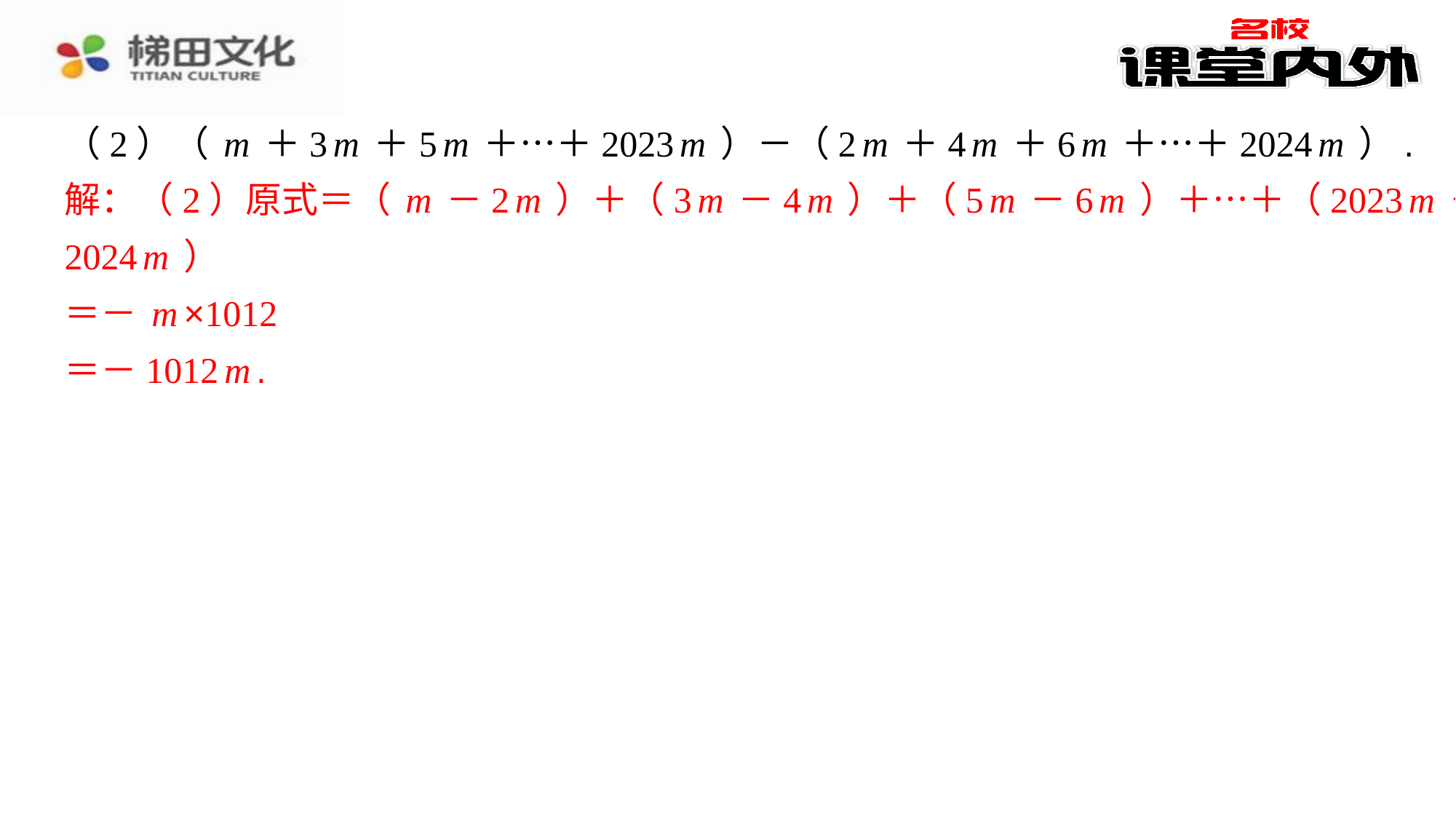

（2）（m＋3m＋5m＋…＋2023m）－（2m＋4m＋6m＋…＋2024m）.
解：（2）原式＝（m－2m）＋（3m－4m）＋（5m－6m）＋…＋（2023m－
2024m）
＝－m×1012
＝－1012m.
解：（2）原式＝（m－2m）＋（3m－4m）＋（5m－6m）＋…＋（2023m－
2024m）
＝－m×1012
＝－1012m.